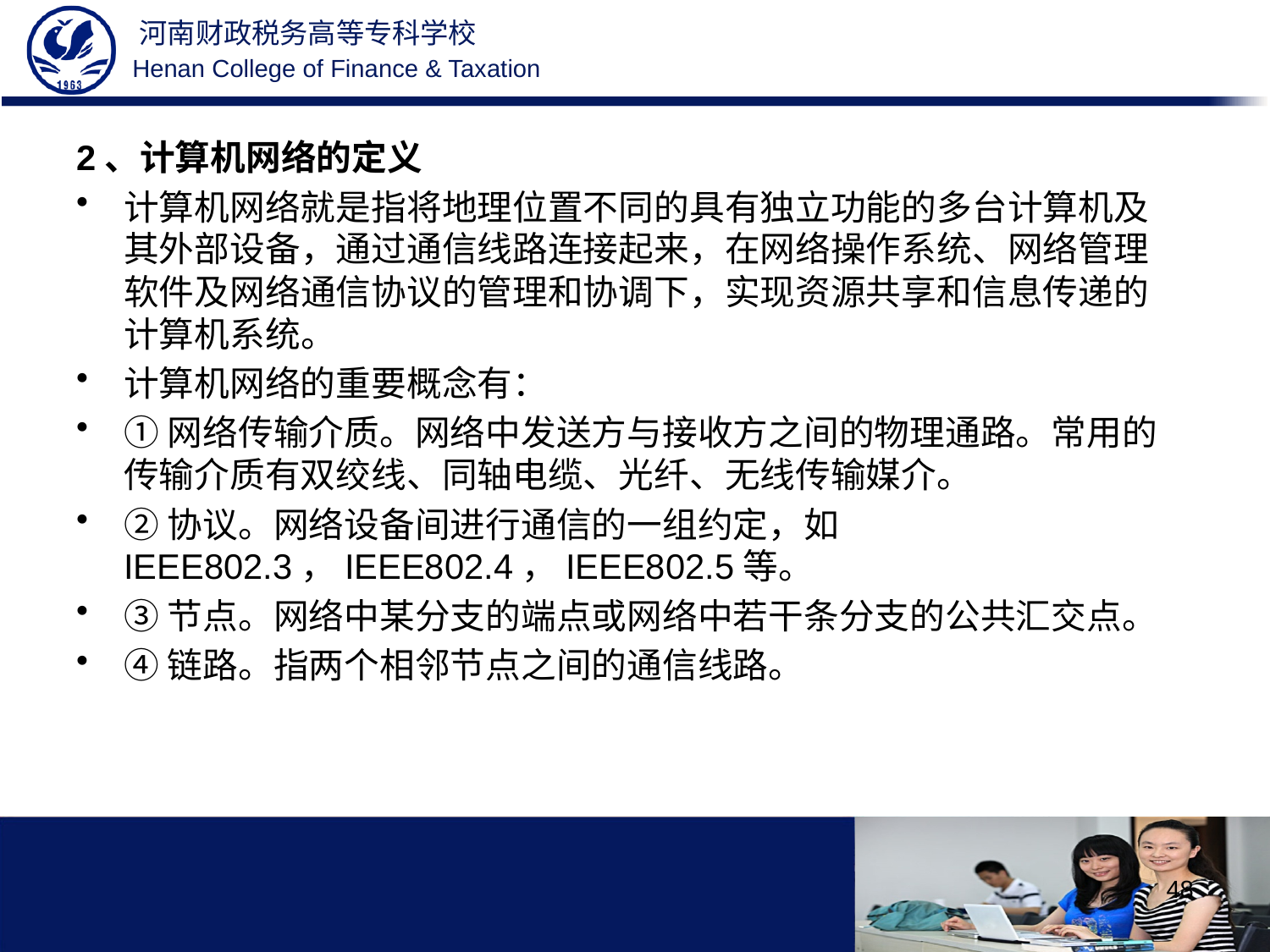

2、计算机网络的定义
计算机网络就是指将地理位置不同的具有独立功能的多台计算机及其外部设备，通过通信线路连接起来，在网络操作系统、网络管理软件及网络通信协议的管理和协调下，实现资源共享和信息传递的计算机系统。
计算机网络的重要概念有：
①网络传输介质。网络中发送方与接收方之间的物理通路。常用的传输介质有双绞线、同轴电缆、光纤、无线传输媒介。
②协议。网络设备间进行通信的一组约定，如IEEE802.3，IEEE802.4，IEEE802.5等。
③节点。网络中某分支的端点或网络中若干条分支的公共汇交点。
④链路。指两个相邻节点之间的通信线路。

48